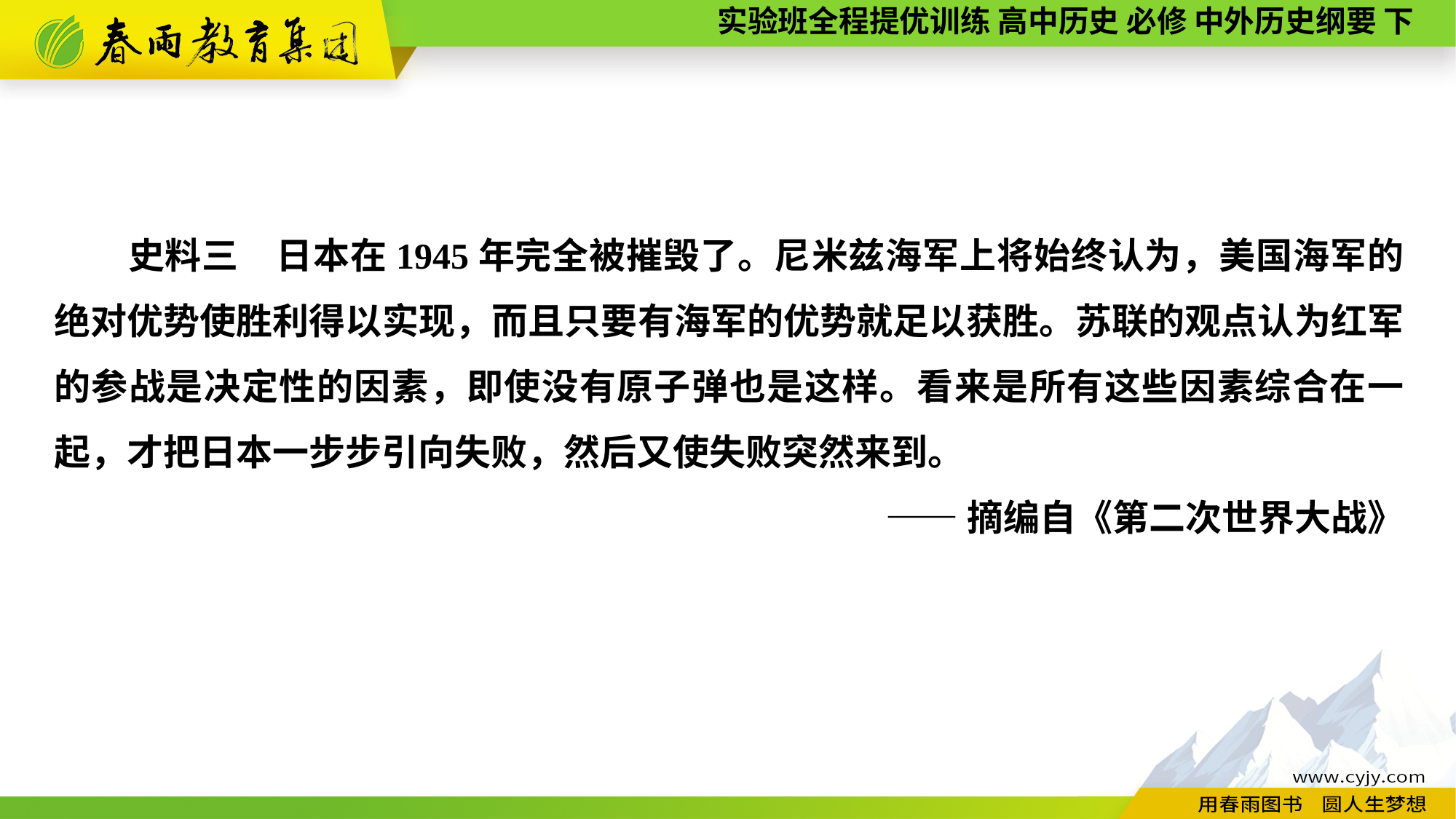

史料三　日本在1945年完全被摧毁了。尼米兹海军上将始终认为，美国海军的绝对优势使胜利得以实现，而且只要有海军的优势就足以获胜。苏联的观点认为红军的参战是决定性的因素，即使没有原子弹也是这样。看来是所有这些因素综合在一起，才把日本一步步引向失败，然后又使失败突然来到。
——摘编自《第二次世界大战》